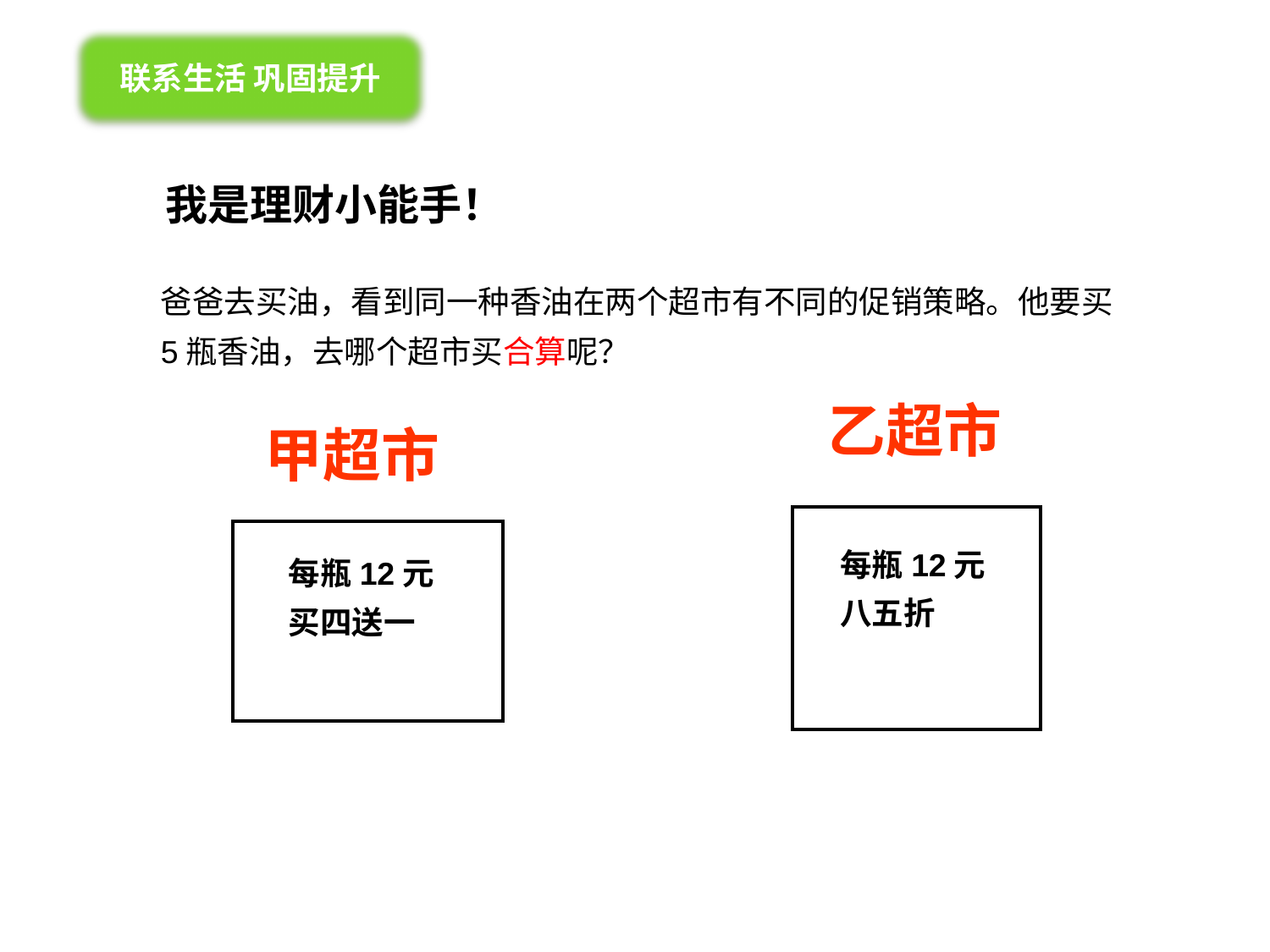

联系生活 巩固提升
我是理财小能手！
爸爸去买油，看到同一种香油在两个超市有不同的促销策略。他要买5瓶香油，去哪个超市买合算呢？
乙超市
甲超市
|  |
| --- |
|  |
| --- |
每瓶12元
八五折
每瓶12元
买四送一